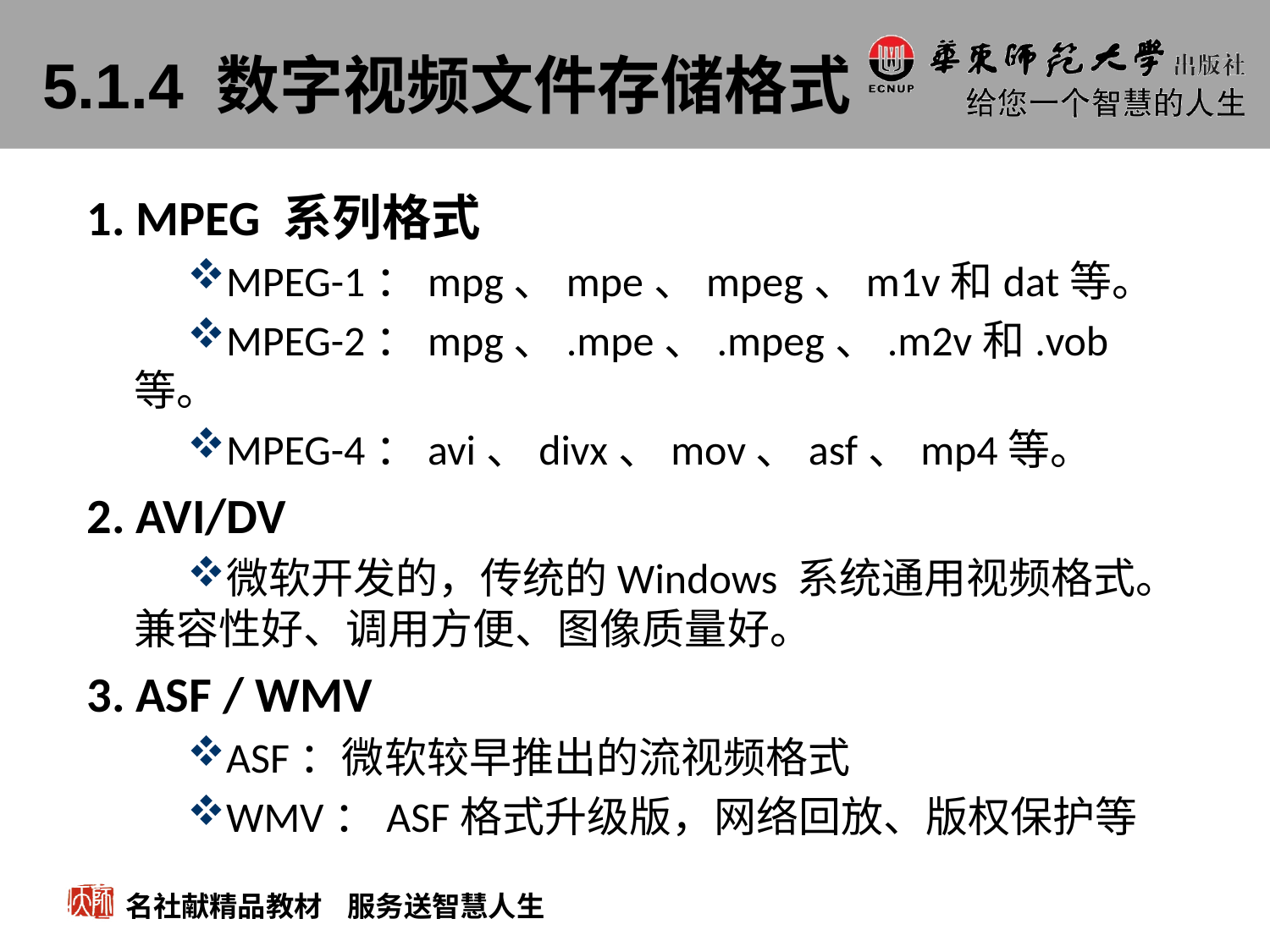

# 5.1.4 数字视频文件存储格式
1. MPEG 系列格式
MPEG-1：mpg、mpe、mpeg、m1v和dat等。
MPEG-2：mpg、.mpe、.mpeg、.m2v和.vob等。
MPEG-4：avi、divx、mov、asf、mp4等。
2. AVI/DV
微软开发的，传统的Windows 系统通用视频格式。兼容性好、调用方便、图像质量好。
3. ASF / WMV
ASF：微软较早推出的流视频格式
WMV：ASF格式升级版，网络回放、版权保护等